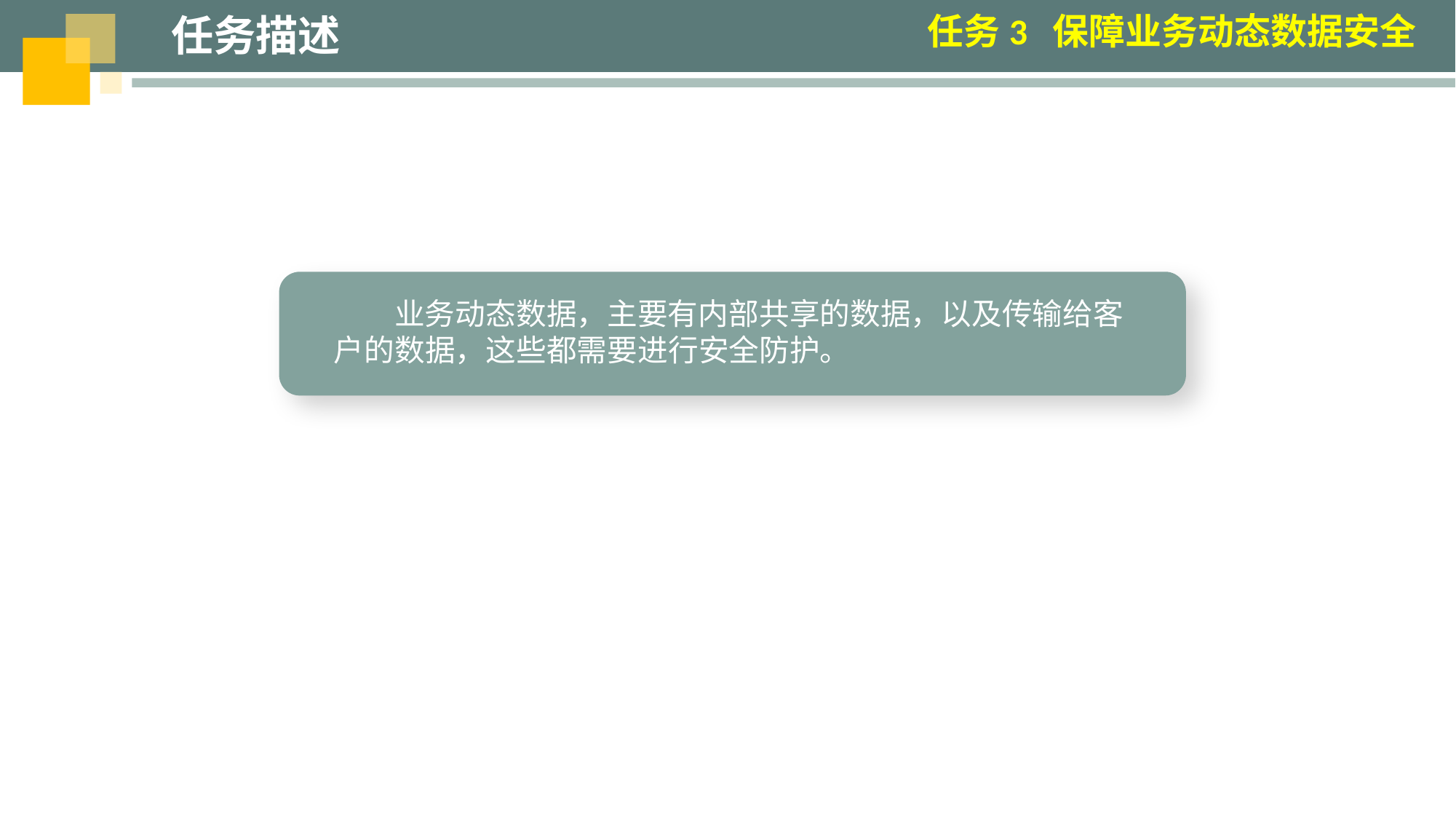

任务描述

任务3  保障业务动态数据安全

业务动态数据，主要有内部共享的数据，以及传输给客户的数据，这些都需要进行安全防护。